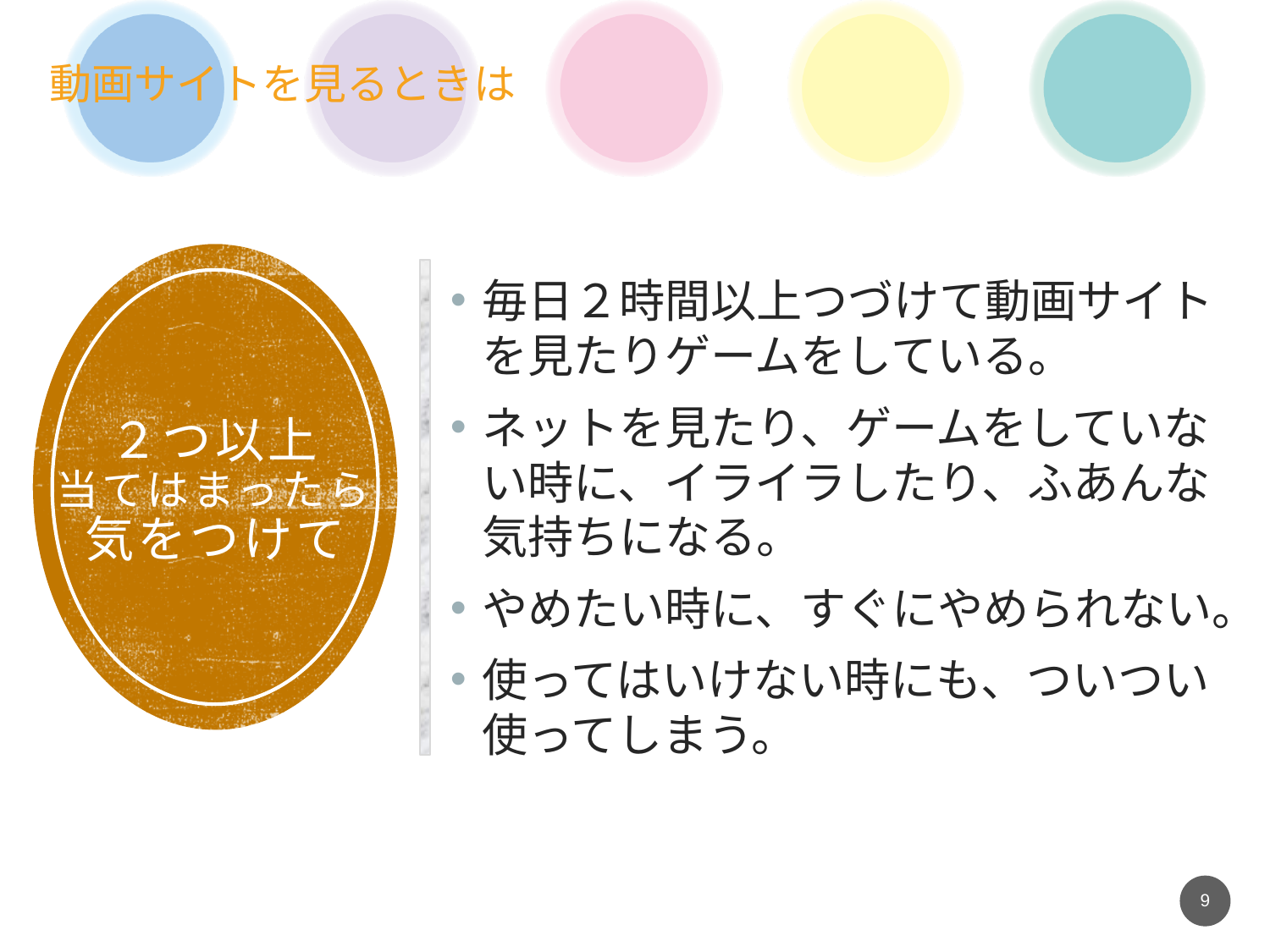

毎日２時間以上つづけて動画サイトを見たりゲームをしている。
ネットを見たり、ゲームをしていない時に、イライラしたり、ふあんな気持ちになる。
やめたい時に、すぐにやめられない。
使ってはいけない時にも、ついつい使ってしまう。
２つ以上
当てはまったら
気をつけて
9